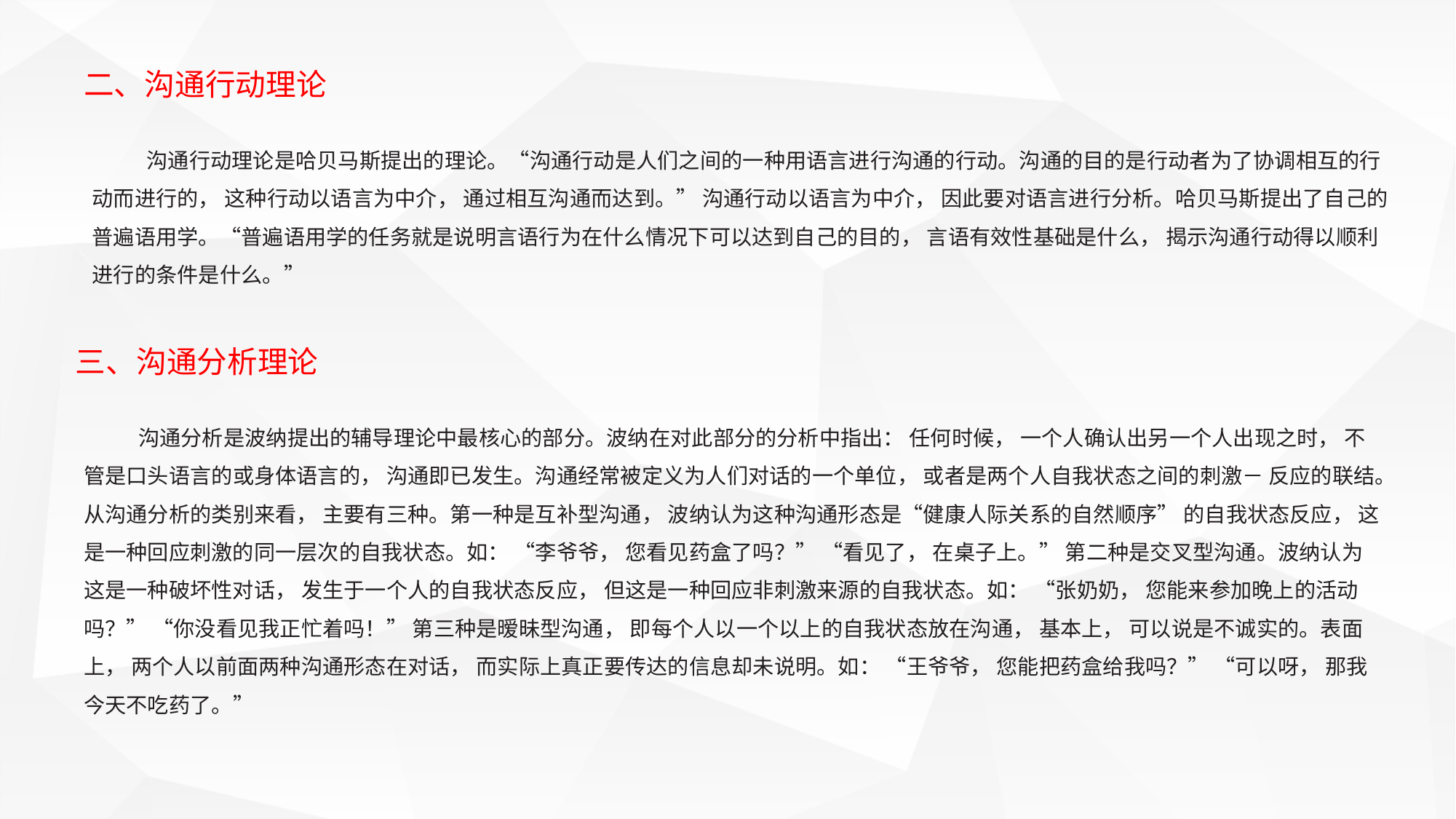

二、沟通行动理论
沟通行动理论是哈贝马斯提出的理论。“沟通行动是人们之间的一种用语言进行沟通的行动。沟通的目的是行动者为了协调相互的行动而进行的， 这种行动以语言为中介， 通过相互沟通而达到。” 沟通行动以语言为中介， 因此要对语言进行分析。哈贝马斯提出了自己的普遍语用学。“普遍语用学的任务就是说明言语行为在什么情况下可以达到自己的目的， 言语有效性基础是什么， 揭示沟通行动得以顺利进行的条件是什么。”
三、沟通分析理论
沟通分析是波纳提出的辅导理论中最核心的部分。波纳在对此部分的分析中指出： 任何时候， 一个人确认出另一个人出现之时， 不管是口头语言的或身体语言的， 沟通即已发生。沟通经常被定义为人们对话的一个单位， 或者是两个人自我状态之间的刺激－ 反应的联结。从沟通分析的类别来看， 主要有三种。第一种是互补型沟通， 波纳认为这种沟通形态是“健康人际关系的自然顺序” 的自我状态反应， 这是一种回应刺激的同一层次的自我状态。如： “李爷爷， 您看见药盒了吗？” “看见了， 在桌子上。” 第二种是交叉型沟通。波纳认为这是一种破坏性对话， 发生于一个人的自我状态反应， 但这是一种回应非刺激来源的自我状态。如： “张奶奶， 您能来参加晚上的活动吗？” “你没看见我正忙着吗！” 第三种是暧昧型沟通， 即每个人以一个以上的自我状态放在沟通， 基本上， 可以说是不诚实的。表面上， 两个人以前面两种沟通形态在对话， 而实际上真正要传达的信息却未说明。如： “王爷爷， 您能把药盒给我吗？” “可以呀， 那我今天不吃药了。”